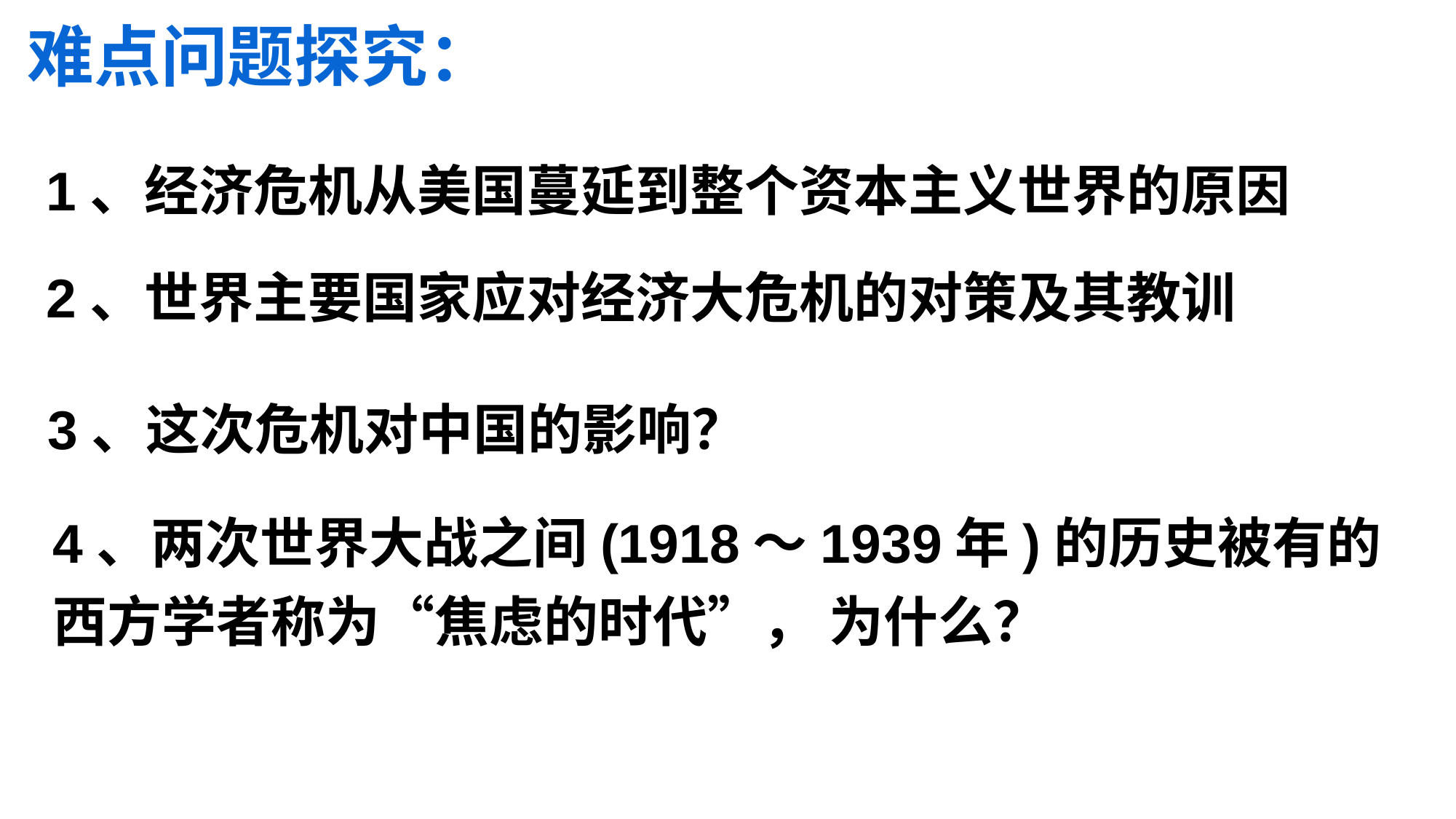

难点问题探究：
1、经济危机从美国蔓延到整个资本主义世界的原因

2、世界主要国家应对经济大危机的对策及其教训
3、这次危机对中国的影响？
4、两次世界大战之间(1918～1939年)的历史被有的西方学者称为“焦虑的时代”， 为什么？